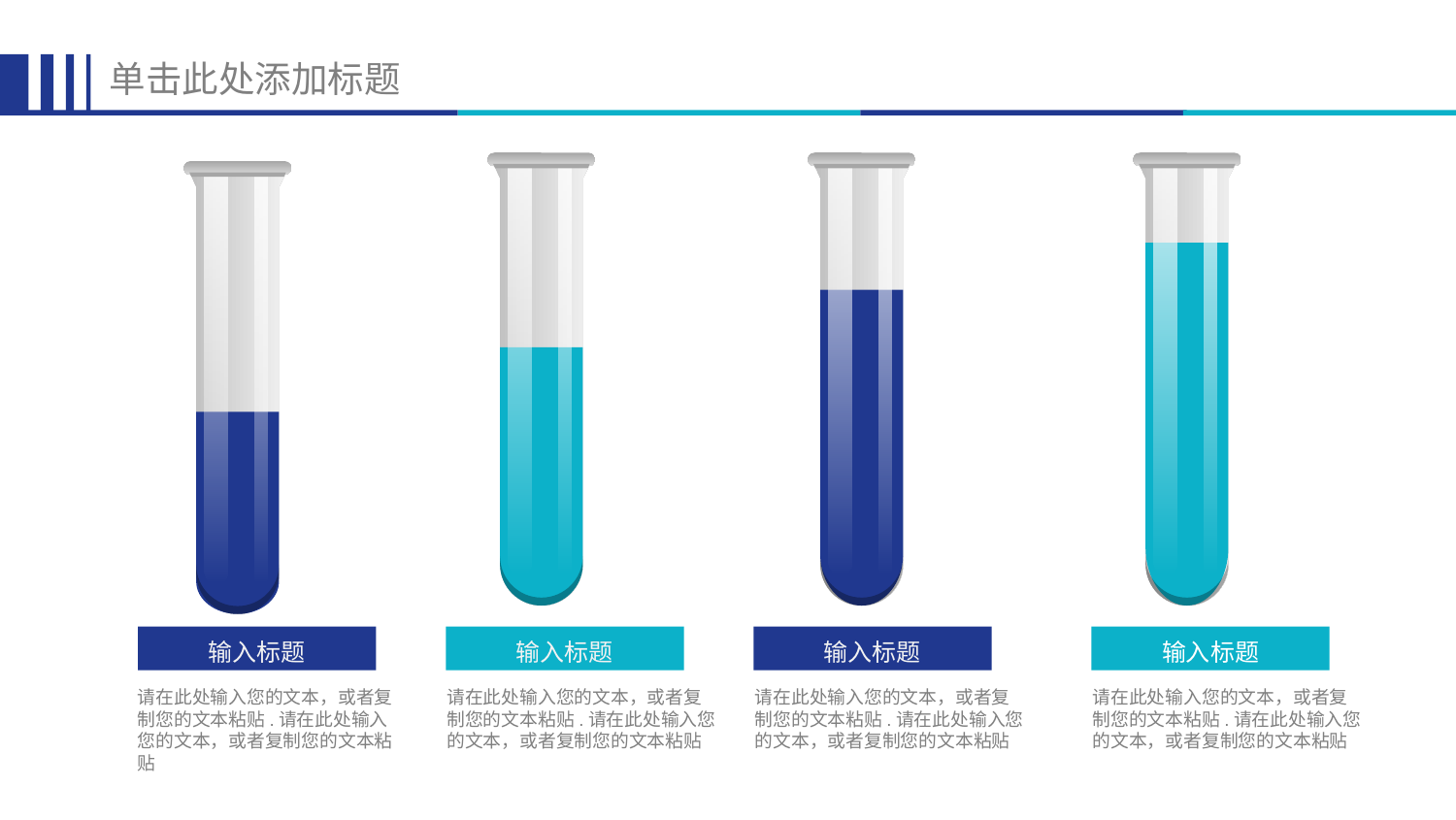

输入标题
输入标题
输入标题
输入标题
请在此处输入您的文本，或者复制您的文本粘贴.请在此处输入您的文本，或者复制您的文本粘贴

请在此处输入您的文本，或者复制您的文本粘贴.请在此处输入您的文本，或者复制您的文本粘贴

请在此处输入您的文本，或者复制您的文本粘贴.请在此处输入您的文本，或者复制您的文本粘贴

请在此处输入您的文本，或者复制您的文本粘贴.请在此处输入您的文本，或者复制您的文本粘贴